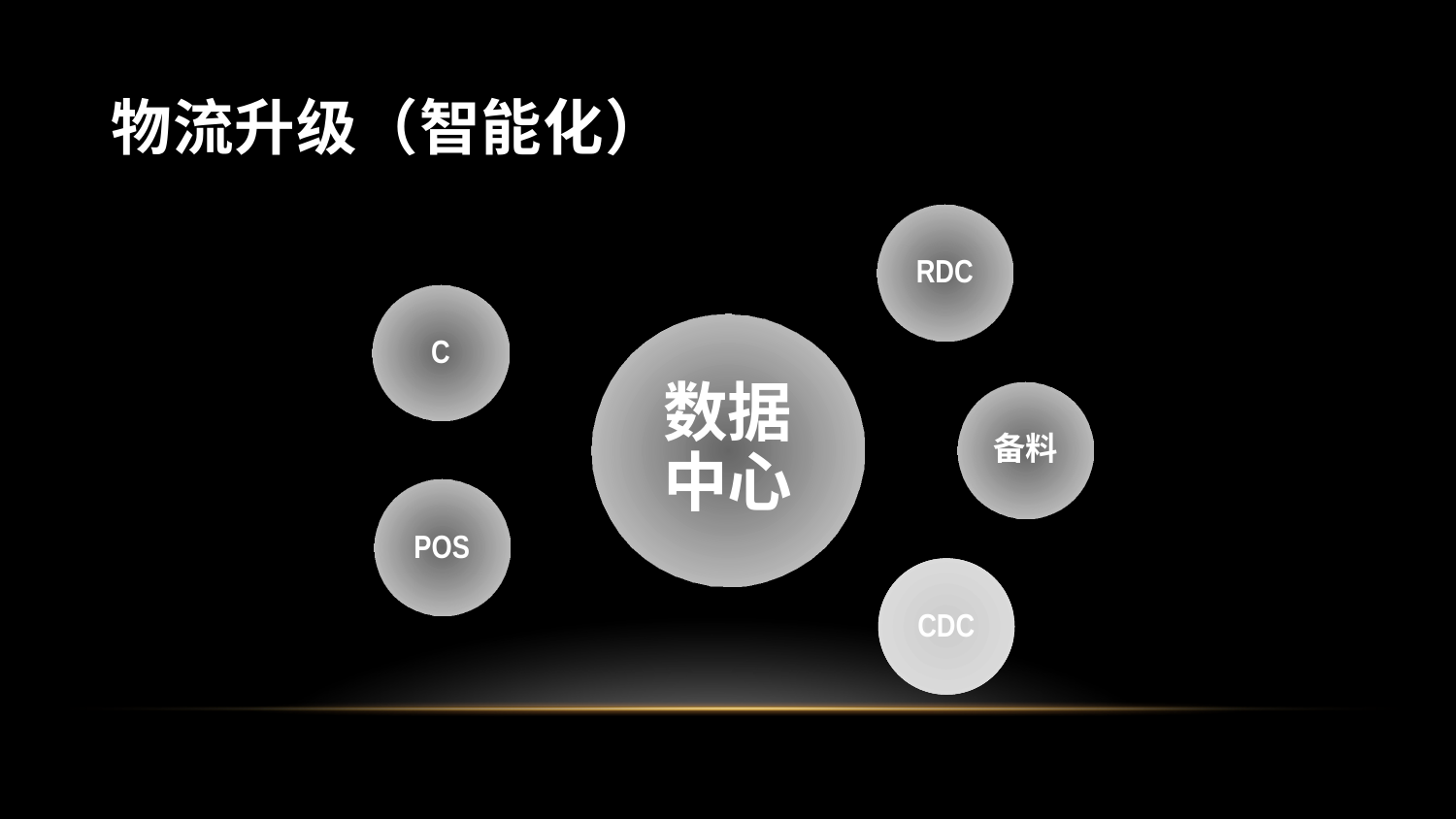

# 物流升级（智能化）
数据中心
C
备料
RDC
POS

CDC